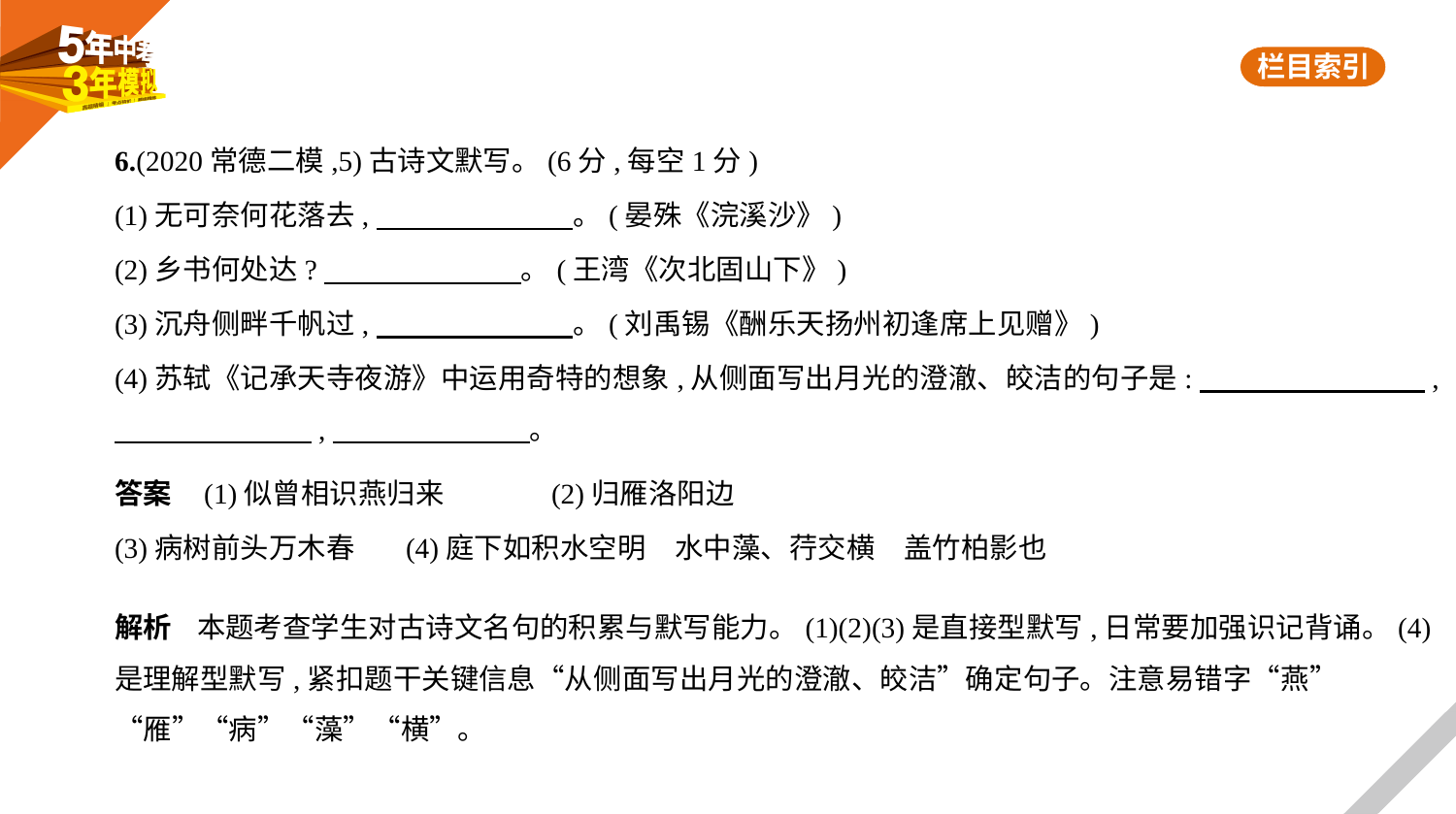

6.(2020常德二模,5)古诗文默写。(6分,每空1分)
(1)无可奈何花落去,　　　　　　    。(晏殊《浣溪沙》)
(2)乡书何处达?　　　　　　    。(王湾《次北固山下》)
(3)沉舟侧畔千帆过,　　　　　　    。(刘禹锡《酬乐天扬州初逢席上见赠》)
(4)苏轼《记承天寺夜游》中运用奇特的想象,从侧面写出月光的澄澈、皎洁的句子是:　　　　　　　    ,
　　　　　　    ,　　　　　　    。
答案    (1)似曾相识燕归来	(2)归雁洛阳边
(3)病树前头万木春	(4)庭下如积水空明　水中藻、荇交横　盖竹柏影也
解析    本题考查学生对古诗文名句的积累与默写能力。(1)(2)(3)是直接型默写,日常要加强识记背诵。(4)
是理解型默写,紧扣题干关键信息“从侧面写出月光的澄澈、皎洁”确定句子。注意易错字“燕”
“雁”“病”“藻”“横”。